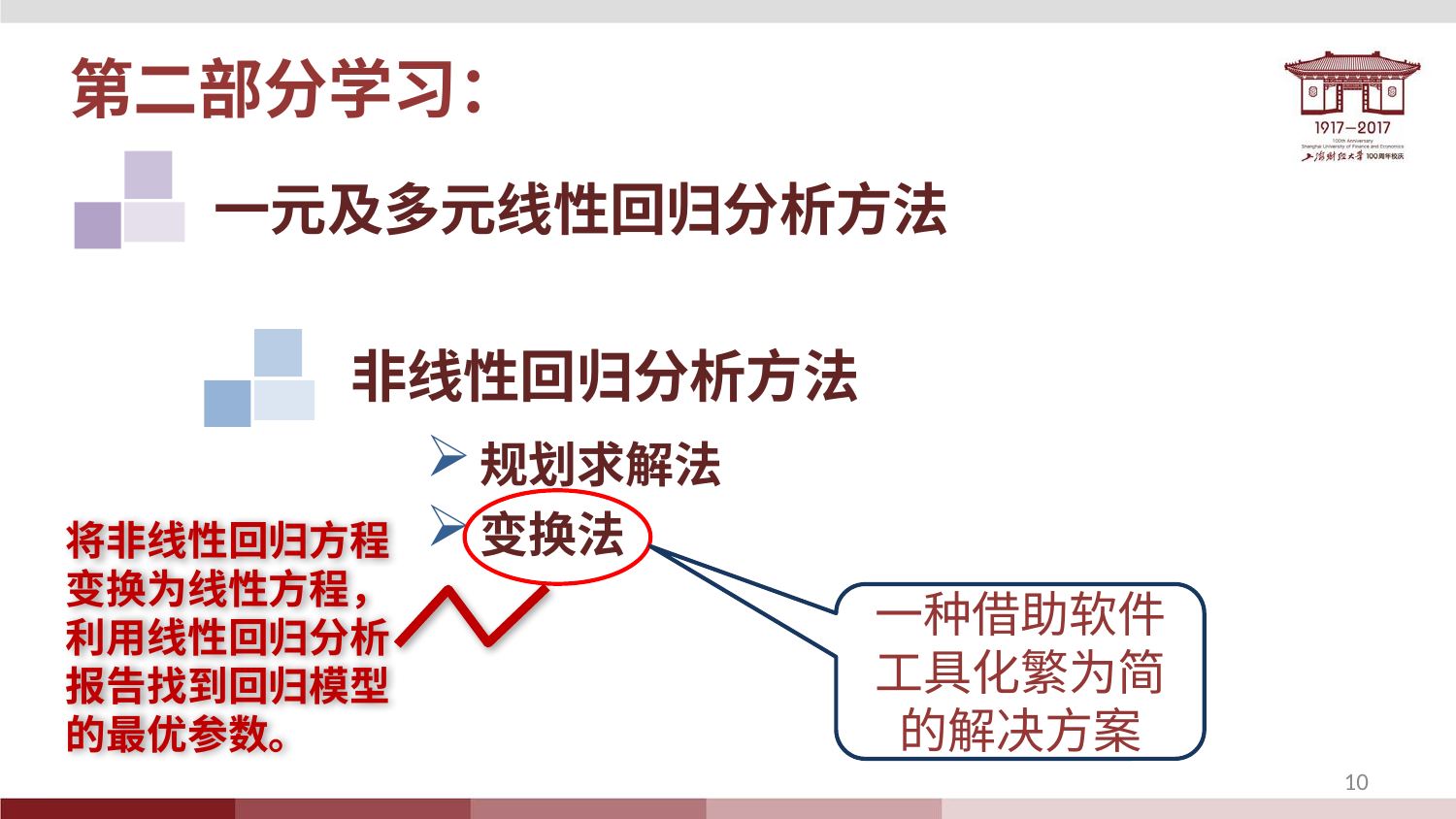

第二部分学习：

一元及多元线性回归分析方法

非线性回归分析方法

规划求解法
变换法

将非线性回归方程变换为线性方程，利用线性回归分析报告找到回归模型的最优参数。
一种借助软件工具化繁为简的解决方案
10